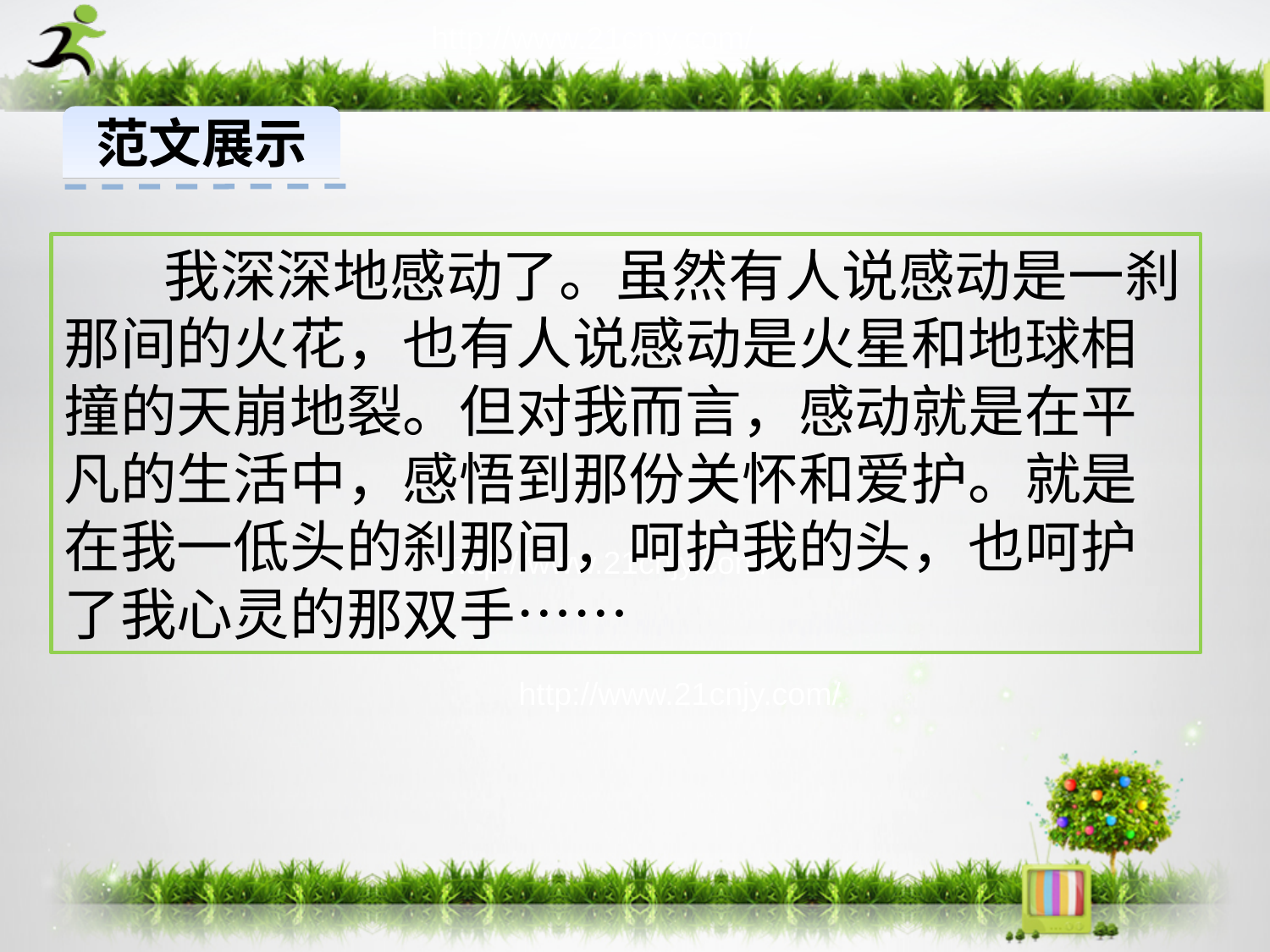

范文展示

        我深深地感动了。虽然有人说感动是一刹那间的火花，也有人说感动是火星和地球相撞的天崩地裂。但对我而言，感动就是在平凡的生活中，感悟到那份关怀和爱护。就是在我一低头的刹那间，呵护我的头，也呵护了我心灵的那双手……